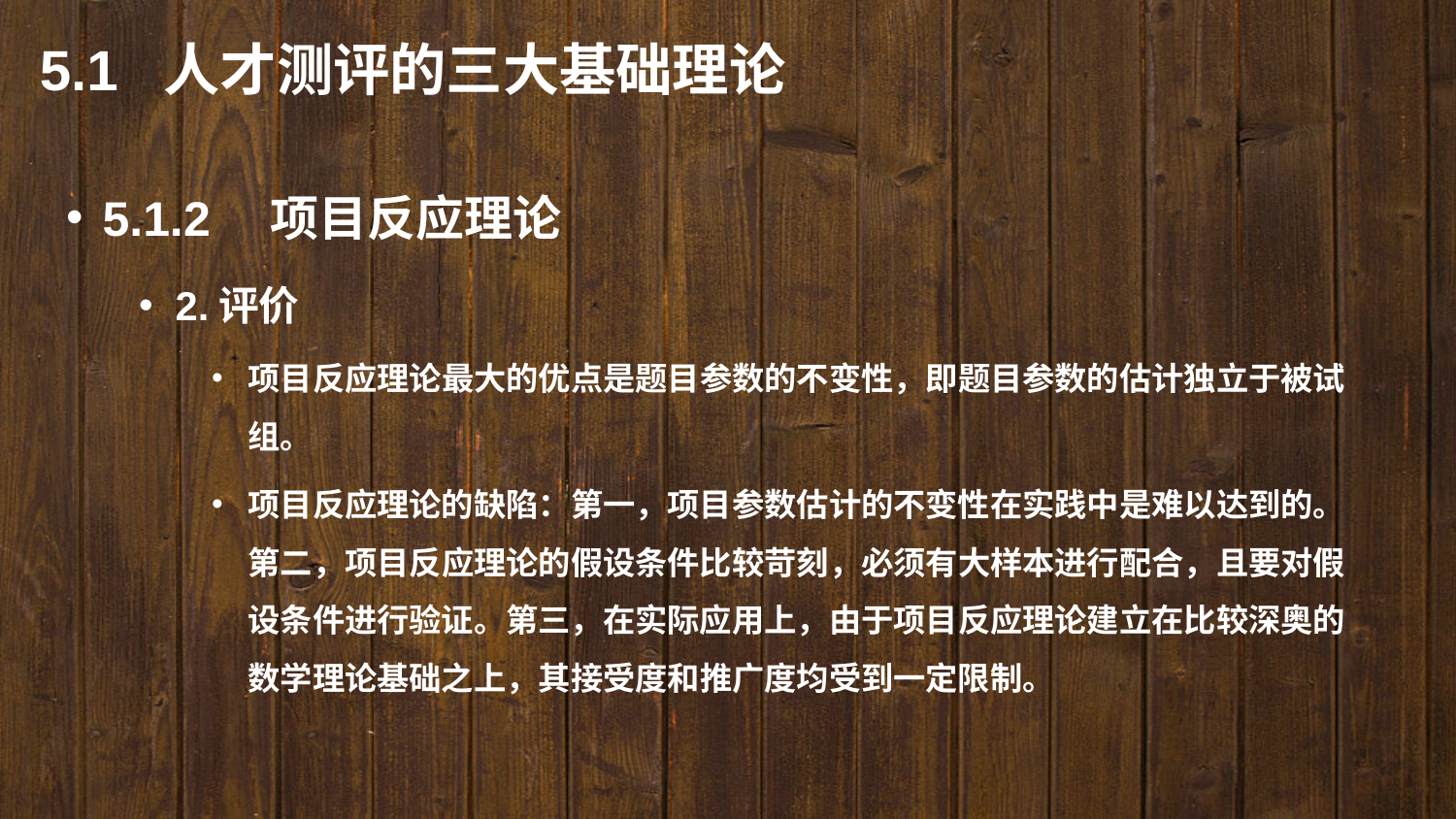

5.1  人才测评的三大基础理论
5.1.2　项目反应理论
2.评价
项目反应理论最大的优点是题目参数的不变性，即题目参数的估计独立于被试组。
项目反应理论的缺陷：第一，项目参数估计的不变性在实践中是难以达到的。第二，项目反应理论的假设条件比较苛刻，必须有大样本进行配合，且要对假设条件进行验证。第三，在实际应用上，由于项目反应理论建立在比较深奥的数学理论基础之上，其接受度和推广度均受到一定限制。